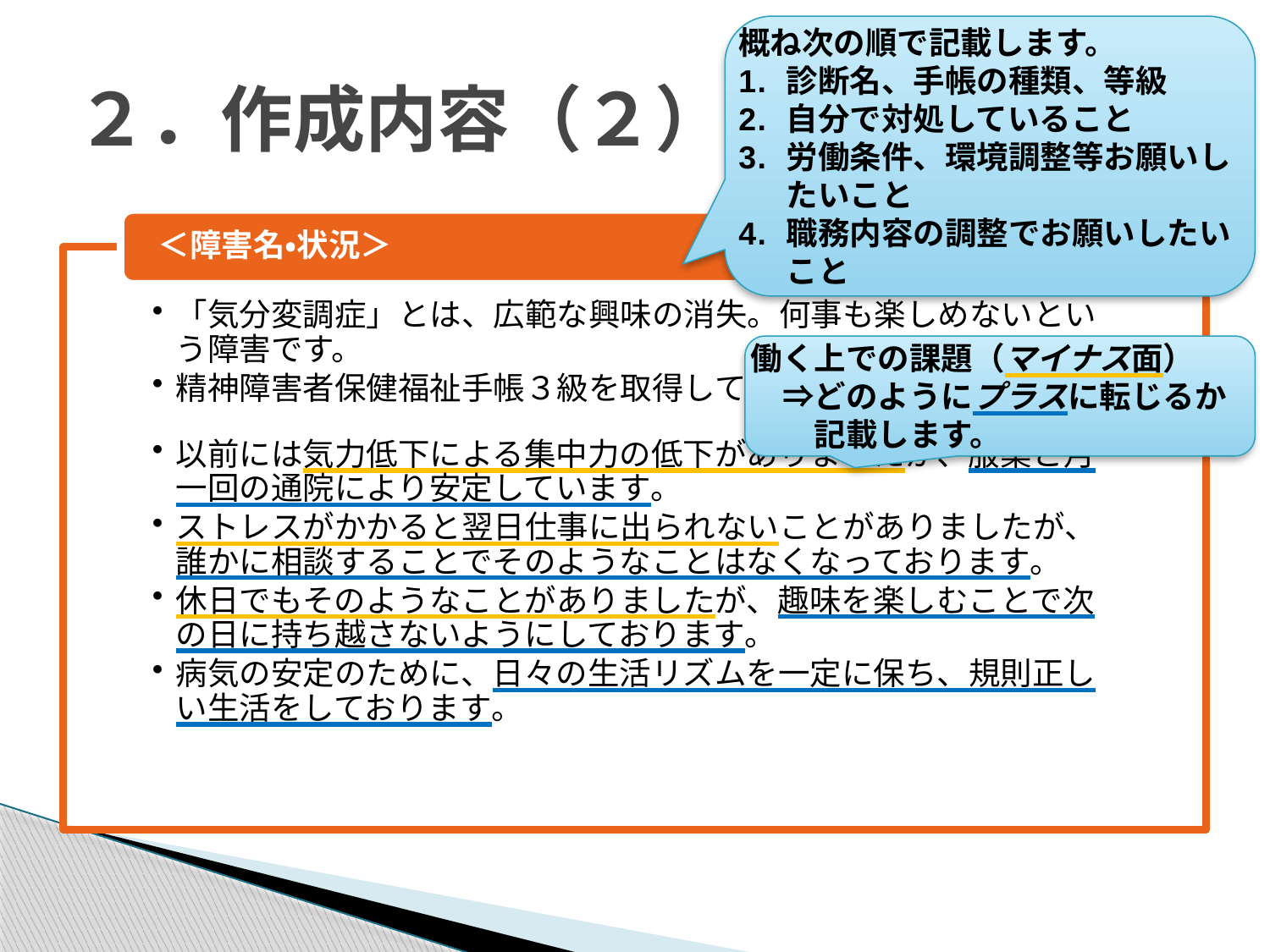

概ね次の順で記載します。
診断名、手帳の種類、等級
自分で対処していること
労働条件、環境調整等お願いしたいこと
職務内容の調整でお願いしたいこと
# ２．作成内容（２）
「気分変調症」とは、広範な興味の消失。何事も楽しめないという障害です。
精神障害者保健福祉手帳３級を取得しています。
以前には気力低下による集中力の低下がありましたが、服薬と月一回の通院により安定しています。
ストレスがかかると翌日仕事に出られないことがありましたが、誰かに相談することでそのようなことはなくなっております。
休日でもそのようなことがありましたが、趣味を楽しむことで次の日に持ち越さないようにしております。
病気の安定のために、日々の生活リズムを一定に保ち、規則正しい生活をしております。
＜障害名・状況＞
働く上での課題（マイナス面）
　⇒どのようにプラスに転じるか
　　記載します。